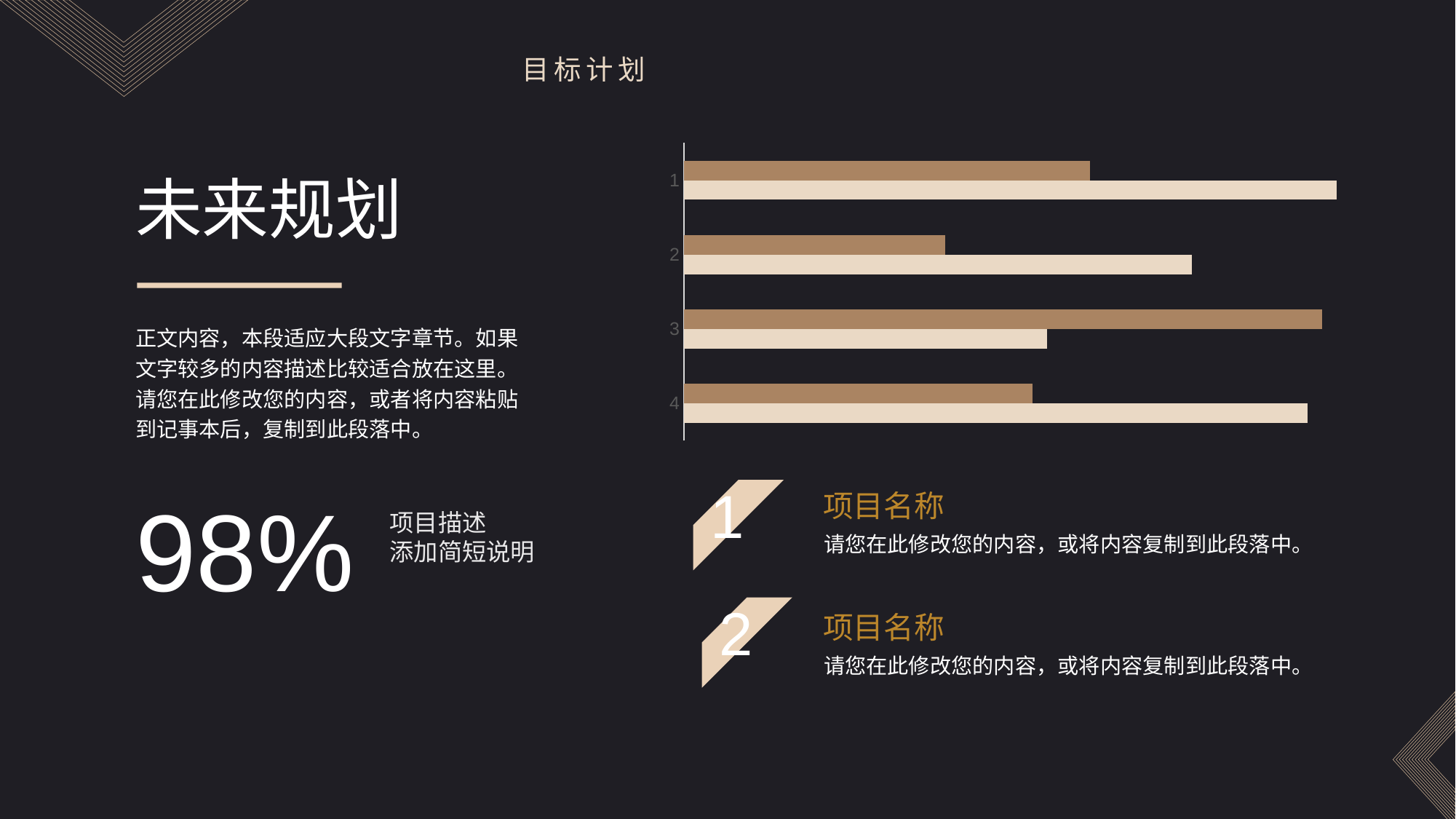

目标计划

### Chart

| Category | 系列 1 | 系列 2 |
|---|---|---|
| 4 | 4.3 | 2.4 |
| 3 | 2.5 | 4.4 |
| 2 | 3.5 | 1.8 |
| 1 | 4.5 | 2.8 |
未来规划

正文内容，本段适应大段文字章节。如果文字较多的内容描述比较适合放在这里。请您在此修改您的内容，或者将内容粘贴到记事本后，复制到此段落中。
98%
1
项目名称
项目描述
添加简短说明
请您在此修改您的内容，或将内容复制到此段落中。
2
项目名称
请您在此修改您的内容，或将内容复制到此段落中。